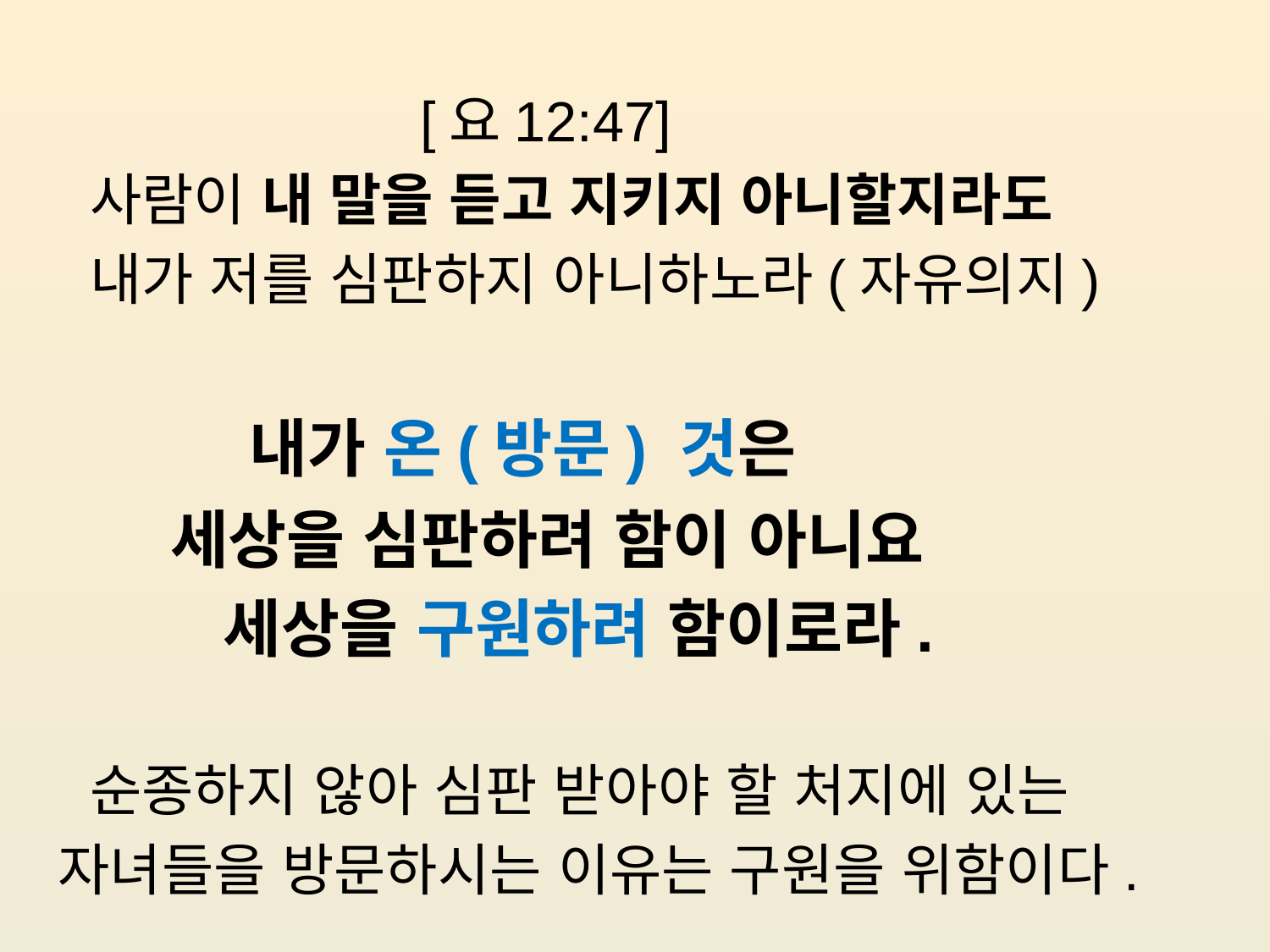

[요12:47]
    사람이 내 말을 듣고 지키지 아니할지라도
    내가 저를 심판하지 아니하노라(자유의지)
          내가 온(방문) 것은
        세상을 심판하려 함이 아니요
           세상을 구원하려 함이로라.

    순종하지 않아 심판 받아야 할 처지에 있는
  자녀들을 방문하시는 이유는 구원을 위함이다.
#